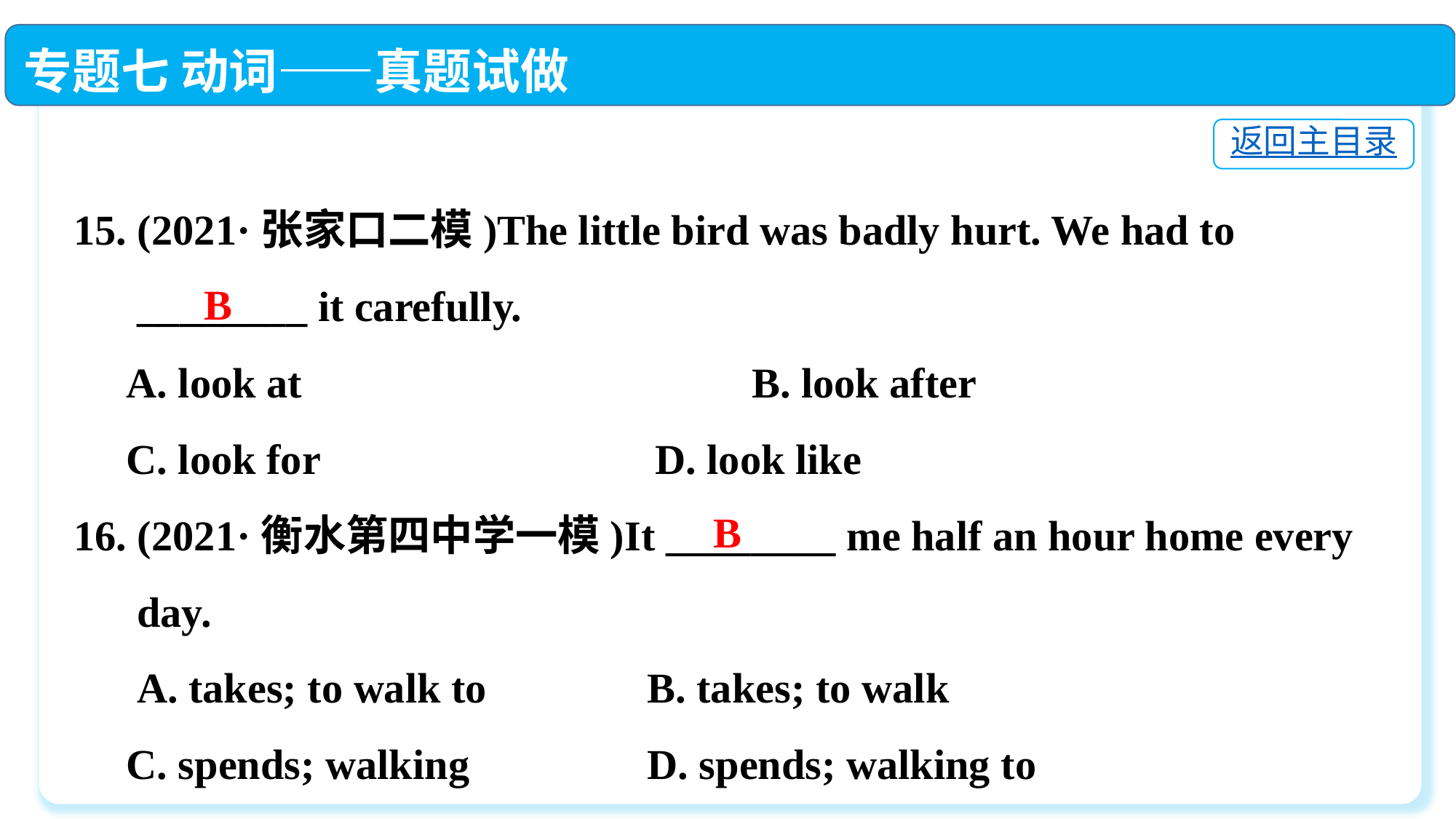

专题七 动词——真题试做

返回主目录
15. (2021·张家口二模)The little bird was badly hurt. We had to
      ________ it carefully.
     A. look at　　 	                        B. look after
     C. look for　　 	              D. look like
16. (2021·衡水第四中学一模)It ________ me half an hour home every
      day.
      A. takes; to walk to	             B. takes; to walk
     C. spends; walking	             D. spends; walking to
B
B